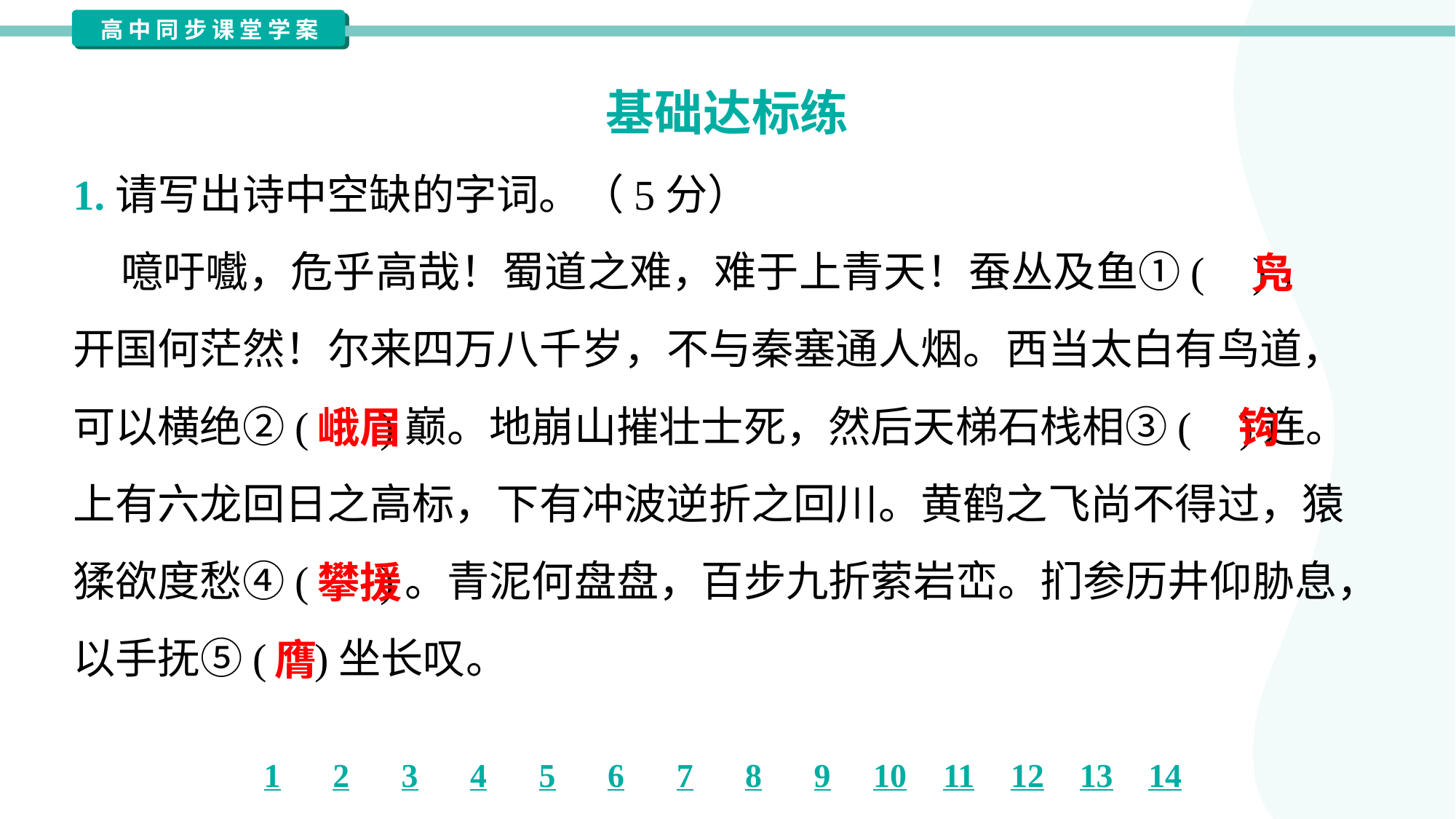

基础达标练
1.请写出诗中空缺的字词。（5分）
    噫吁嚱，危乎高哉！蜀道之难，难于上青天！蚕丛及鱼①(    )，
开国何茫然！尔来四万八千岁，不与秦塞通人烟。西当太白有鸟道，
可以横绝②(      )巅。地崩山摧壮士死，然后天梯石栈相③(    )连。
上有六龙回日之高标，下有冲波逆折之回川。黄鹤之飞尚不得过，猿
猱欲度愁④(      )。青泥何盘盘，百步九折萦岩峦。扪参历井仰胁息，
以手抚⑤(    )坐长叹。

凫
峨眉
钩
攀援
膺